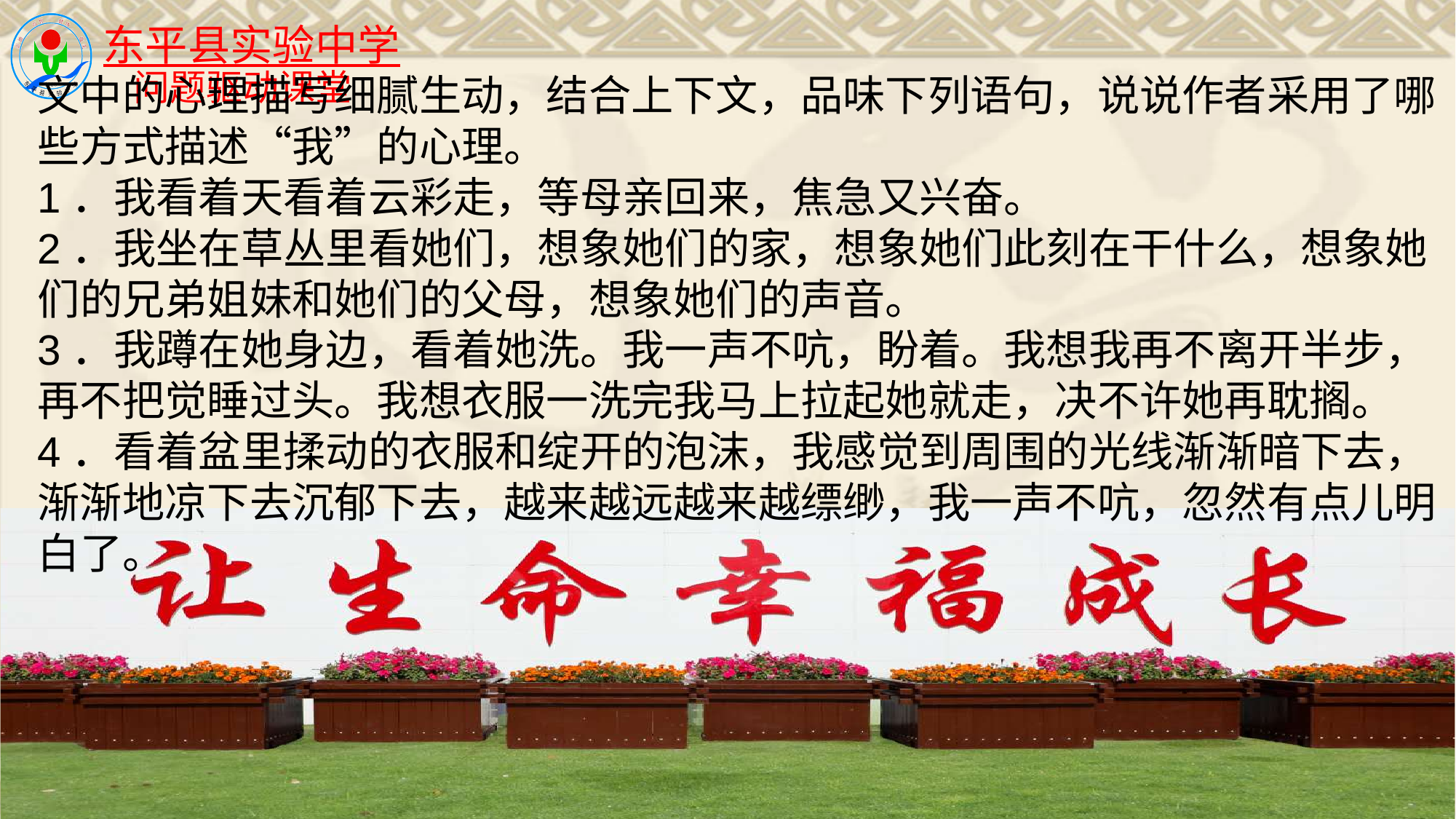

文中的心理描写细腻生动，结合上下文，品味下列语句，说说作者采用了哪些方式描述“我”的心理。
1．我看着天看着云彩走，等母亲回来，焦急又兴奋。
2．我坐在草丛里看她们，想象她们的家，想象她们此刻在干什么，想象她们的兄弟姐妹和她们的父母，想象她们的声音。
3．我蹲在她身边，看着她洗。我一声不吭，盼着。我想我再不离开半步，再不把觉睡过头。我想衣服一洗完我马上拉起她就走，决不许她再耽搁。
4．看着盆里揉动的衣服和绽开的泡沫，我感觉到周围的光线渐渐暗下去，渐渐地凉下去沉郁下去，越来越远越来越缥缈，我一声不吭，忽然有点儿明白了。